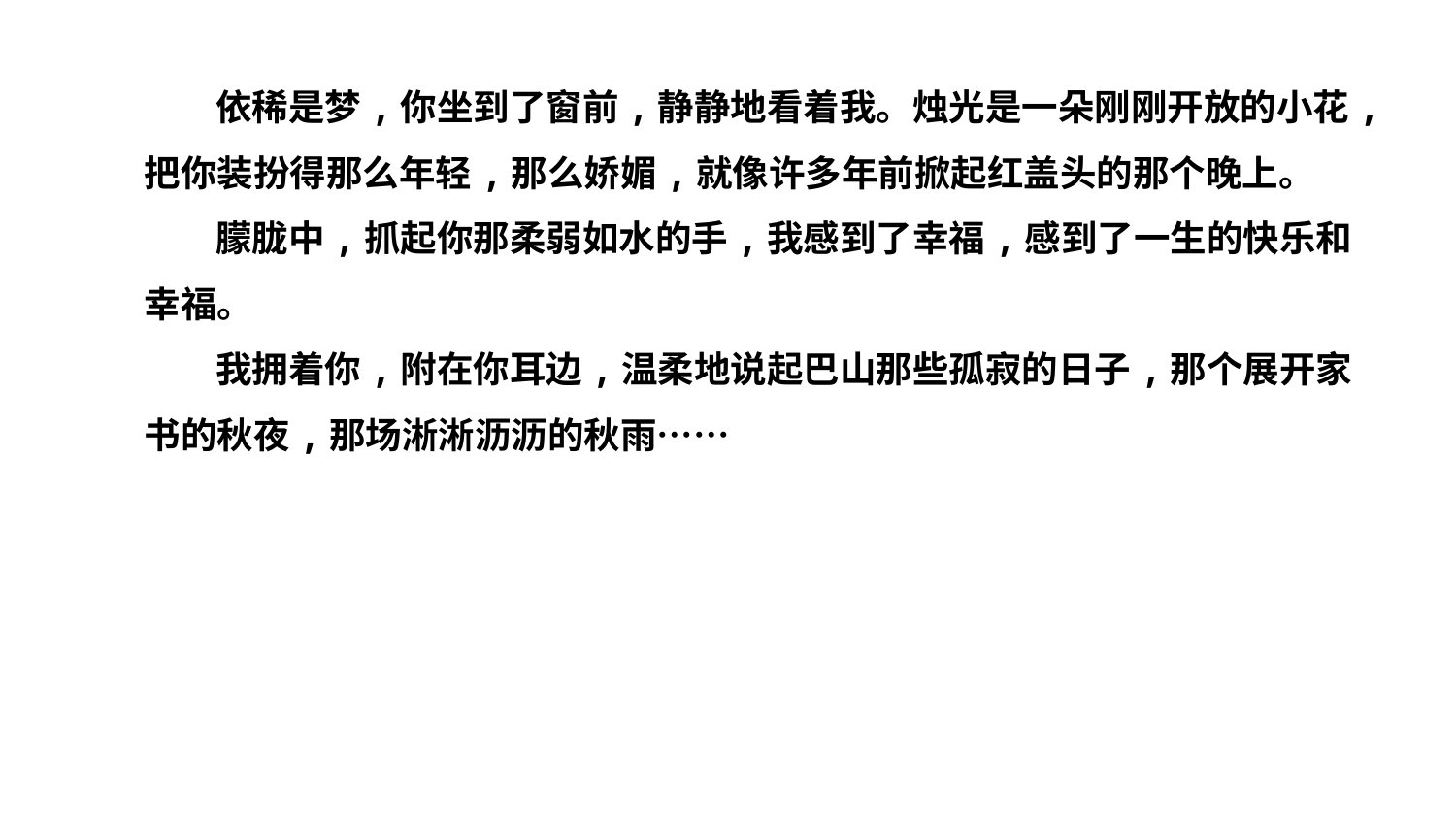

依稀是梦,你坐到了窗前,静静地看着我。烛光是一朵刚刚开放的小花,把你装扮得那么年轻,那么娇媚,就像许多年前掀起红盖头的那个晚上。
朦胧中,抓起你那柔弱如水的手,我感到了幸福,感到了一生的快乐和幸福。
我拥着你,附在你耳边,温柔地说起巴山那些孤寂的日子,那个展开家书的秋夜,那场淅淅沥沥的秋雨……